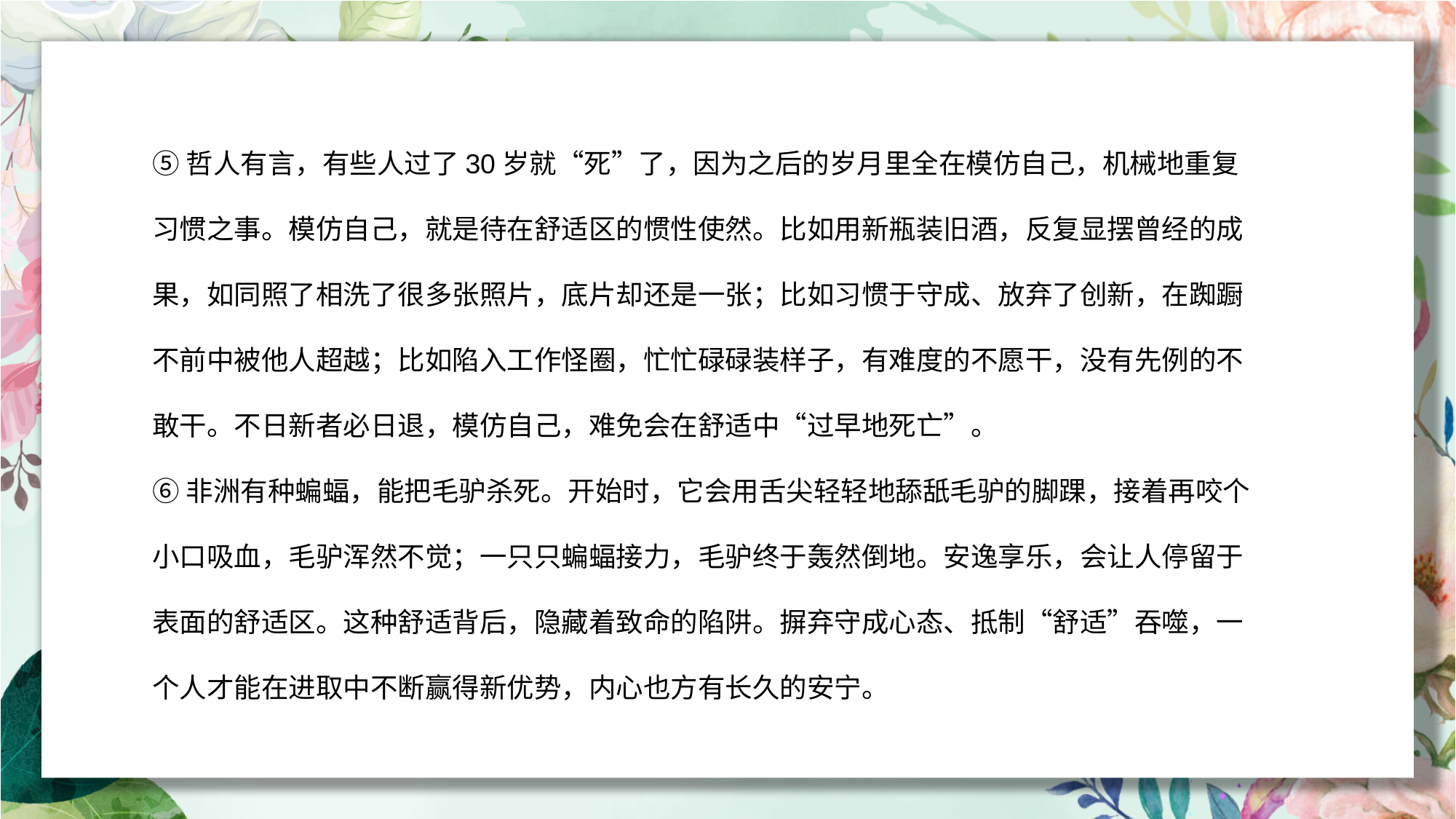

⑤哲人有言，有些人过了30岁就“死”了，因为之后的岁月里全在模仿自己，机械地重复习惯之事。模仿自己，就是待在舒适区的惯性使然。比如用新瓶装旧酒，反复显摆曾经的成果，如同照了相洗了很多张照片，底片却还是一张；比如习惯于守成、放弃了创新，在踟蹰不前中被他人超越；比如陷入工作怪圈，忙忙碌碌装样子，有难度的不愿干，没有先例的不敢干。不日新者必日退，模仿自己，难免会在舒适中“过早地死亡”。
⑥非洲有种蝙蝠，能把毛驴杀死。开始时，它会用舌尖轻轻地舔舐毛驴的脚踝，接着再咬个小口吸血，毛驴浑然不觉；一只只蝙蝠接力，毛驴终于轰然倒地。安逸享乐，会让人停留于表面的舒适区。这种舒适背后，隐藏着致命的陷阱。摒弃守成心态、抵制“舒适”吞噬，一个人才能在进取中不断赢得新优势，内心也方有长久的安宁。